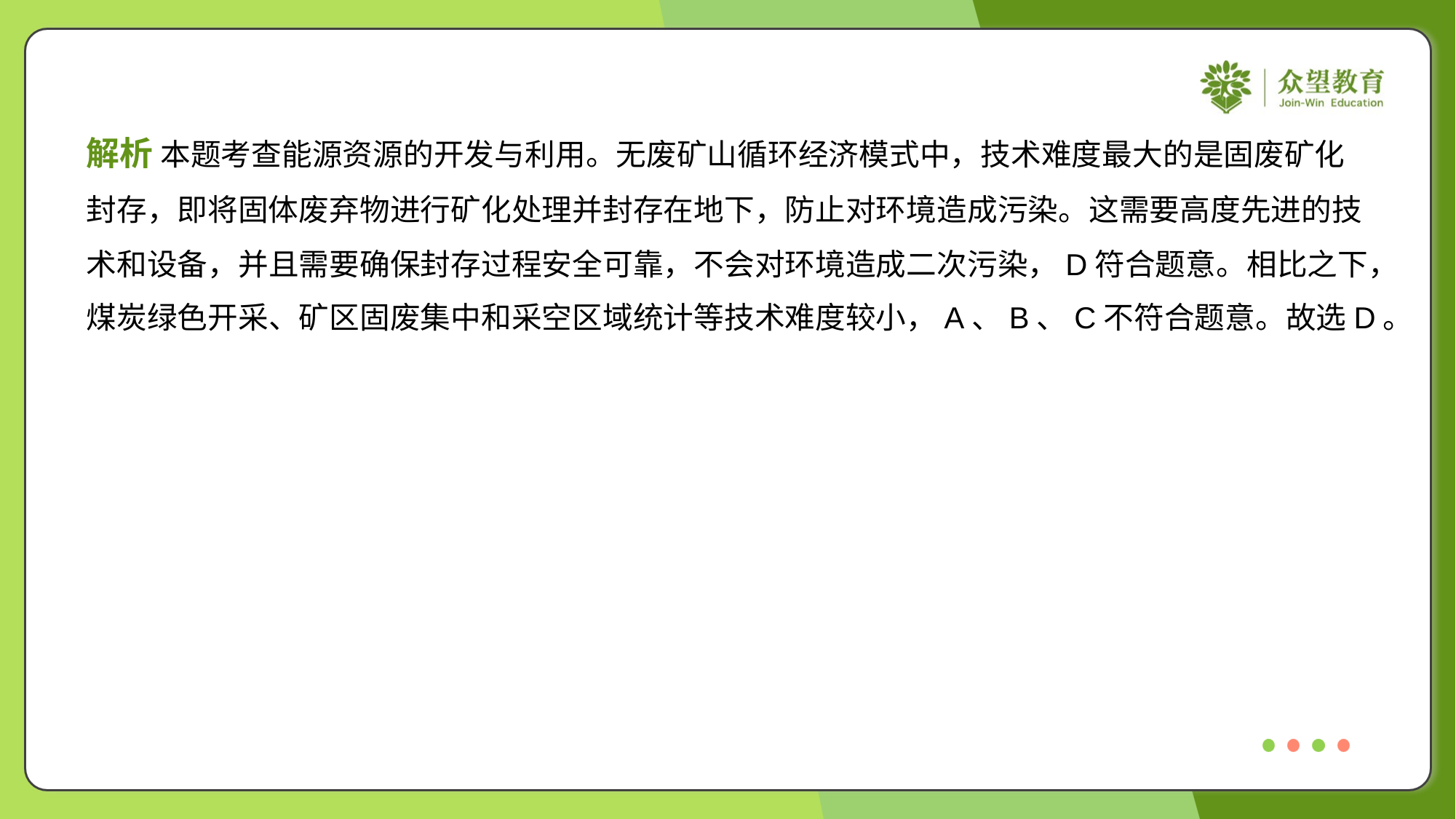

解析 本题考查能源资源的开发与利用。无废矿山循环经济模式中，技术难度最大的是固废矿化
封存，即将固体废弃物进行矿化处理并封存在地下，防止对环境造成污染。这需要高度先进的技
术和设备，并且需要确保封存过程安全可靠，不会对环境造成二次污染，D符合题意。相比之下，
煤炭绿色开采、矿区固废集中和采空区域统计等技术难度较小，A、B、C不符合题意。故选D。